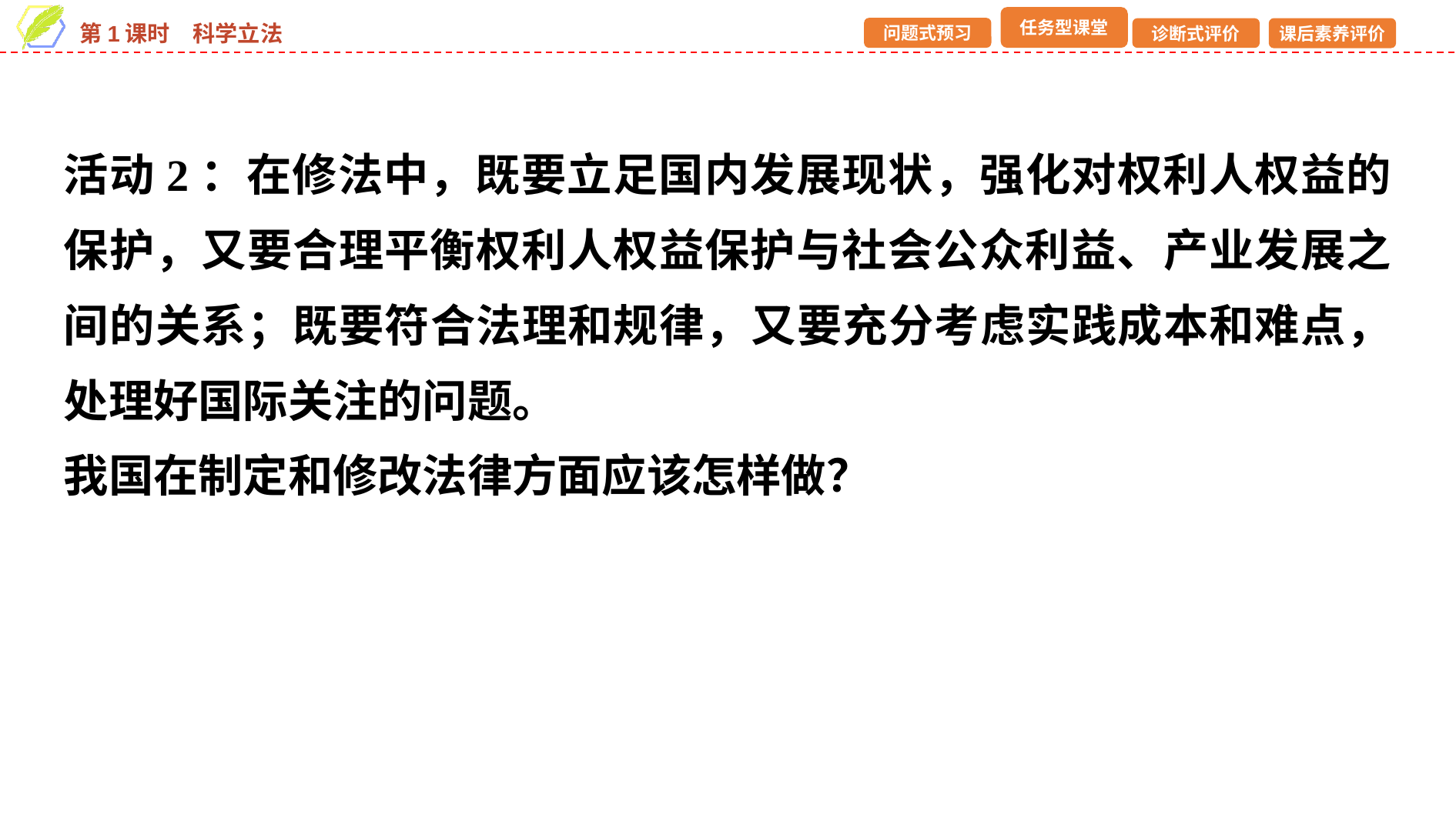

活动2：在修法中，既要立足国内发展现状，强化对权利人权益的保护，又要合理平衡权利人权益保护与社会公众利益、产业发展之间的关系；既要符合法理和规律，又要充分考虑实践成本和难点，处理好国际关注的问题。
我国在制定和修改法律方面应该怎样做？